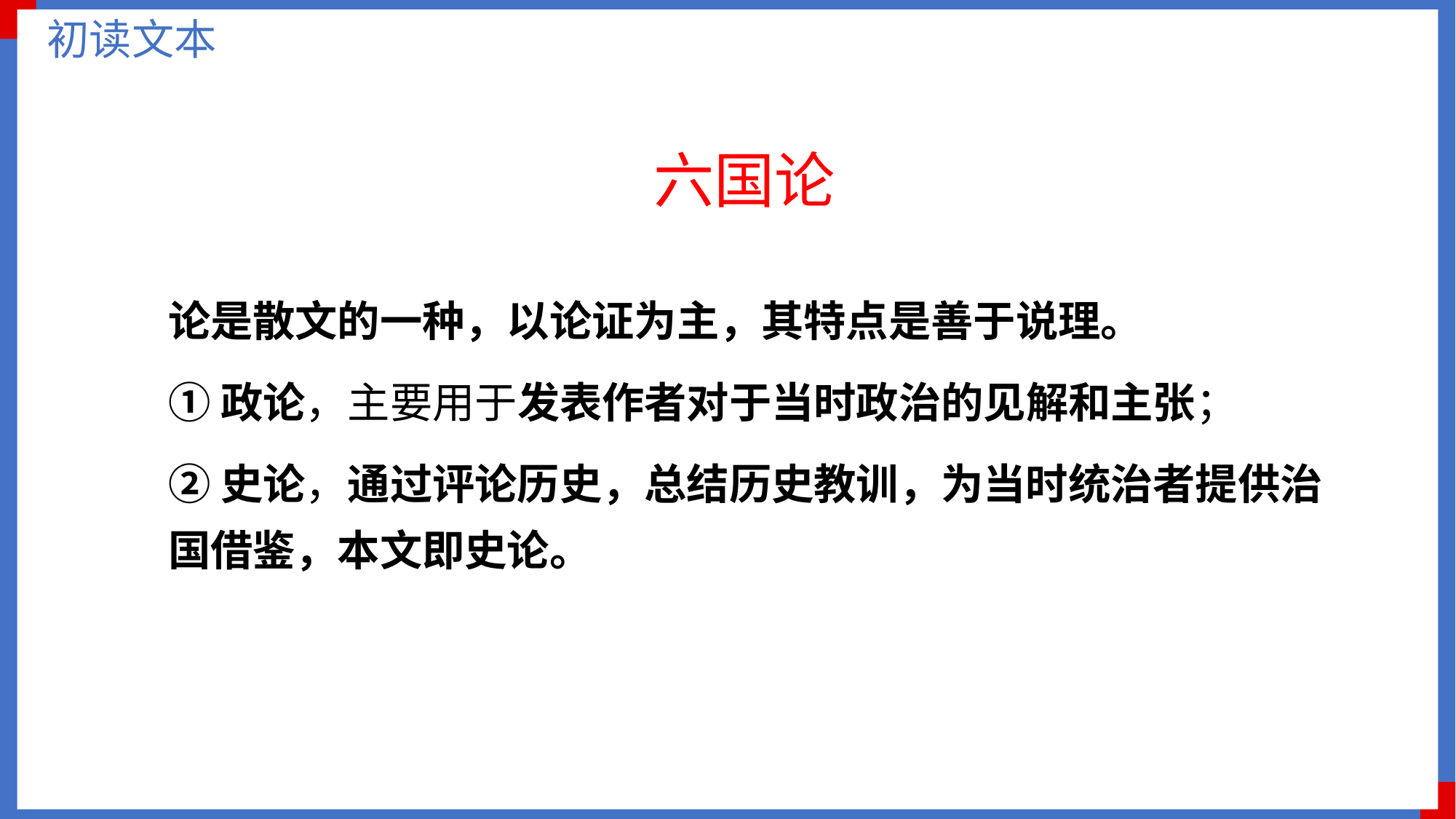

初读文本
六国论
论是散文的一种，以论证为主，其特点是善于说理。
①政论，主要用于发表作者对于当时政治的见解和主张；
②史论，通过评论历史，总结历史教训，为当时统治者提供治国借鉴，本文即史论。